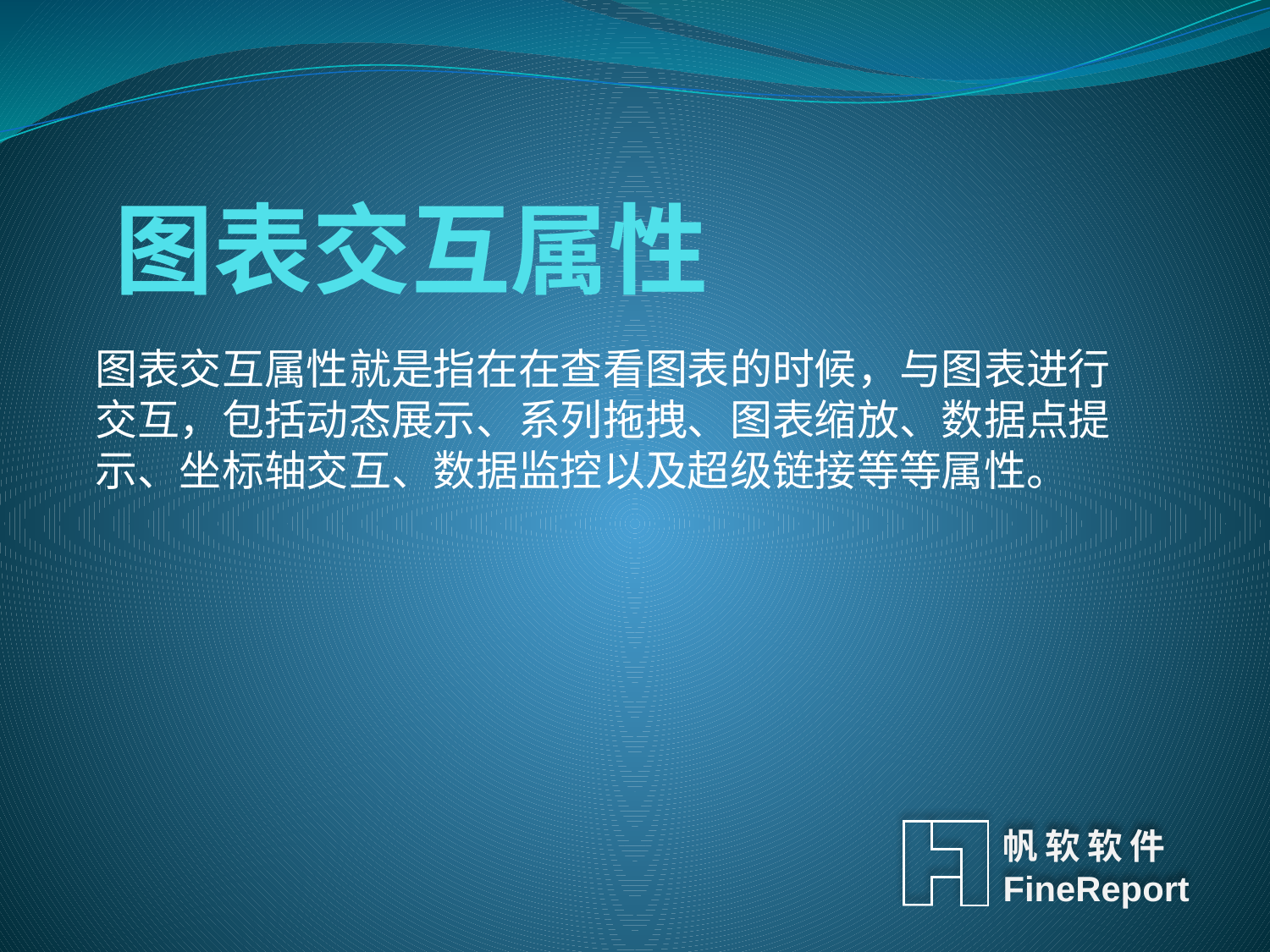

# 图表交互属性
图表交互属性就是指在在查看图表的时候，与图表进行交互，包括动态展示、系列拖拽、图表缩放、数据点提示、坐标轴交互、数据监控以及超级链接等等属性。